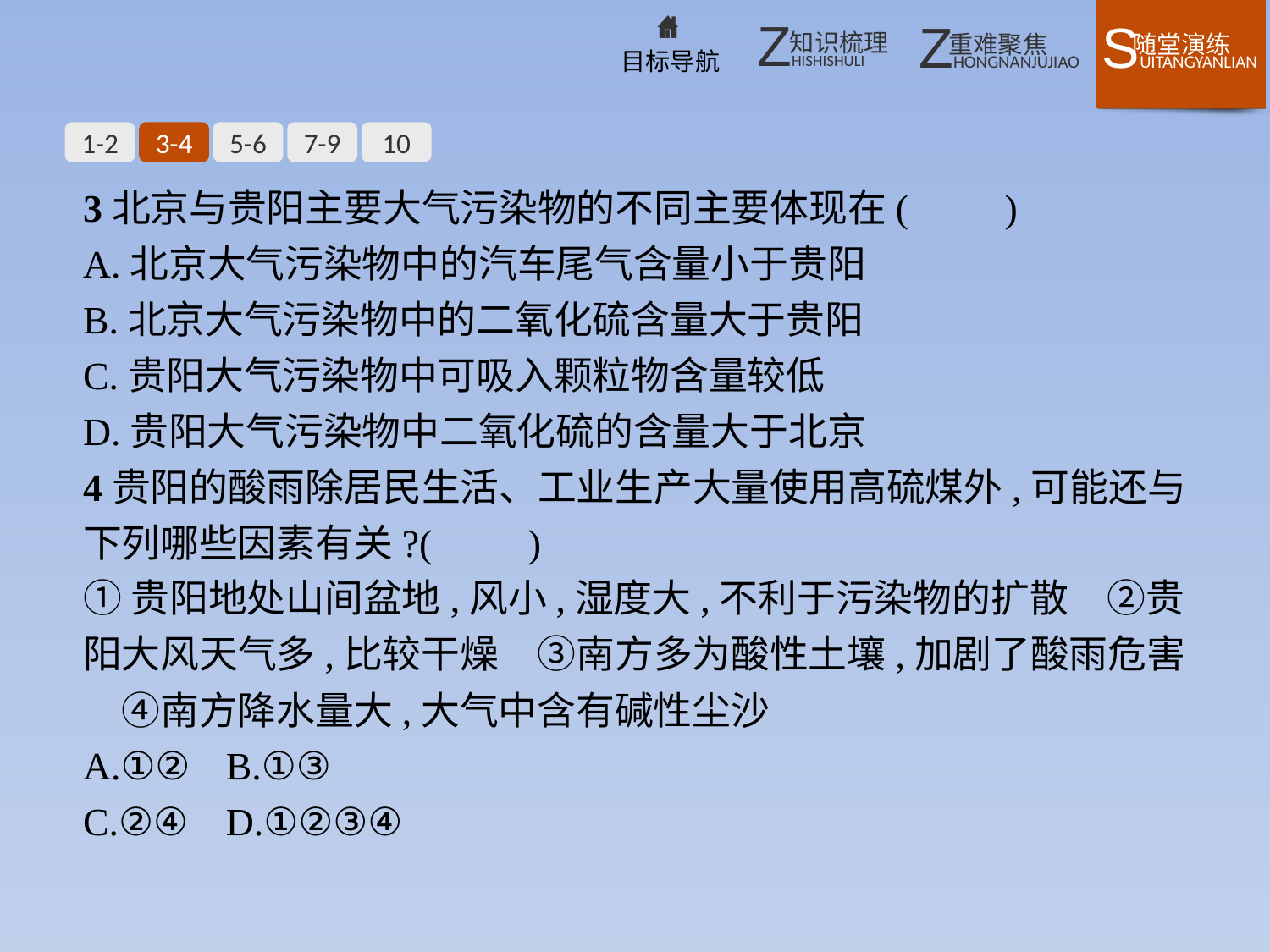

1-2
3-4
5-6
7-9
10
3北京与贵阳主要大气污染物的不同主要体现在(　　)
A.北京大气污染物中的汽车尾气含量小于贵阳
B.北京大气污染物中的二氧化硫含量大于贵阳
C.贵阳大气污染物中可吸入颗粒物含量较低
D.贵阳大气污染物中二氧化硫的含量大于北京
4贵阳的酸雨除居民生活、工业生产大量使用高硫煤外,可能还与下列哪些因素有关?(　　)
①贵阳地处山间盆地,风小,湿度大,不利于污染物的扩散　②贵阳大风天气多,比较干燥　③南方多为酸性土壤,加剧了酸雨危害　④南方降水量大,大气中含有碱性尘沙
A.①②	B.①③
C.②④	D.①②③④